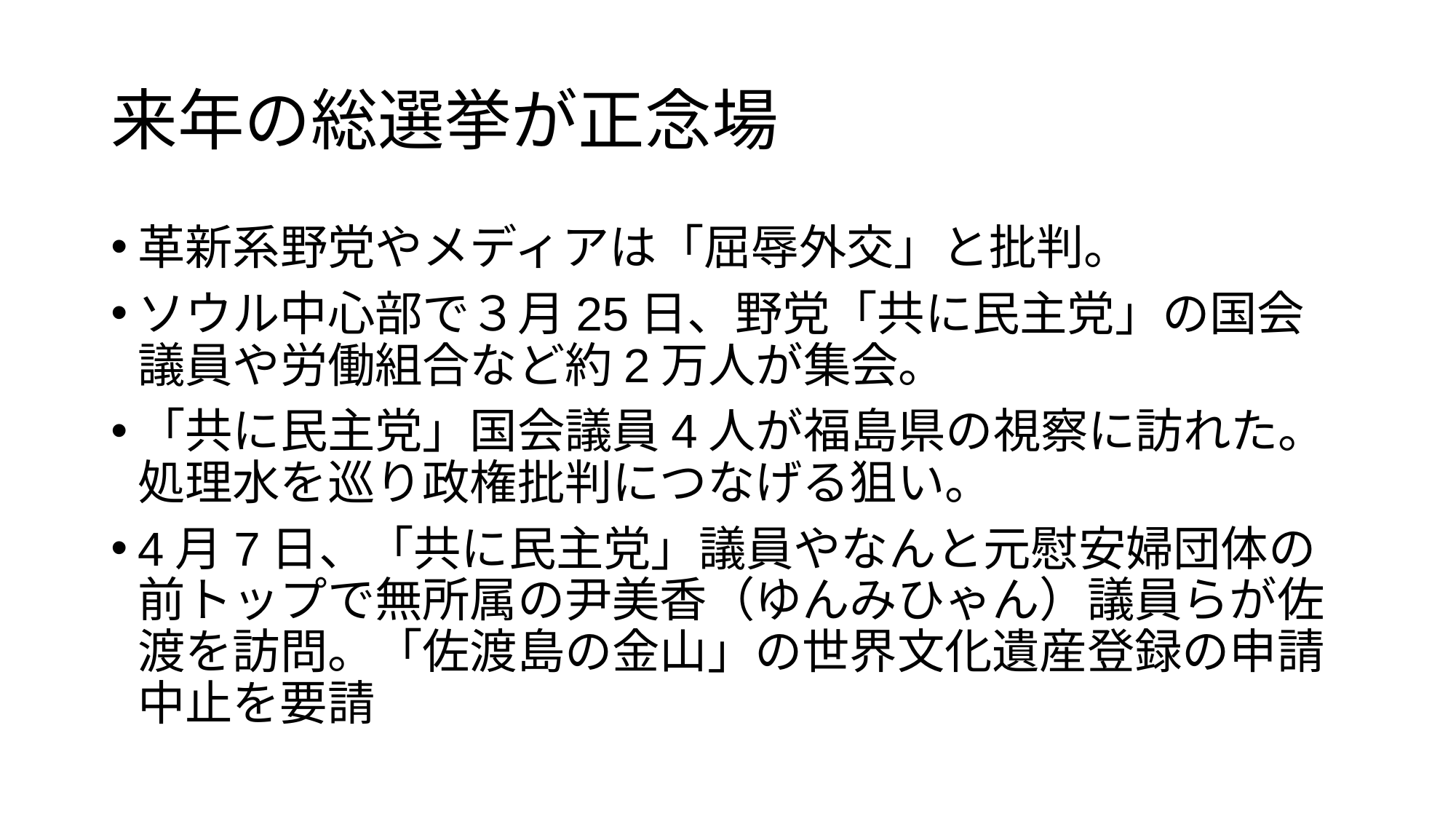

# 来年の総選挙が正念場
革新系野党やメディアは「屈辱外交」と批判。
ソウル中心部で３月25日、野党「共に民主党」の国会議員や労働組合など約2万人が集会。
「共に民主党」国会議員4人が福島県の視察に訪れた。処理水を巡り政権批判につなげる狙い。
4月7日、「共に民主党」議員やなんと元慰安婦団体の前トップで無所属の尹美香（ゆんみひゃん）議員らが佐渡を訪問。「佐渡島の金山」の世界文化遺産登録の申請中止を要請